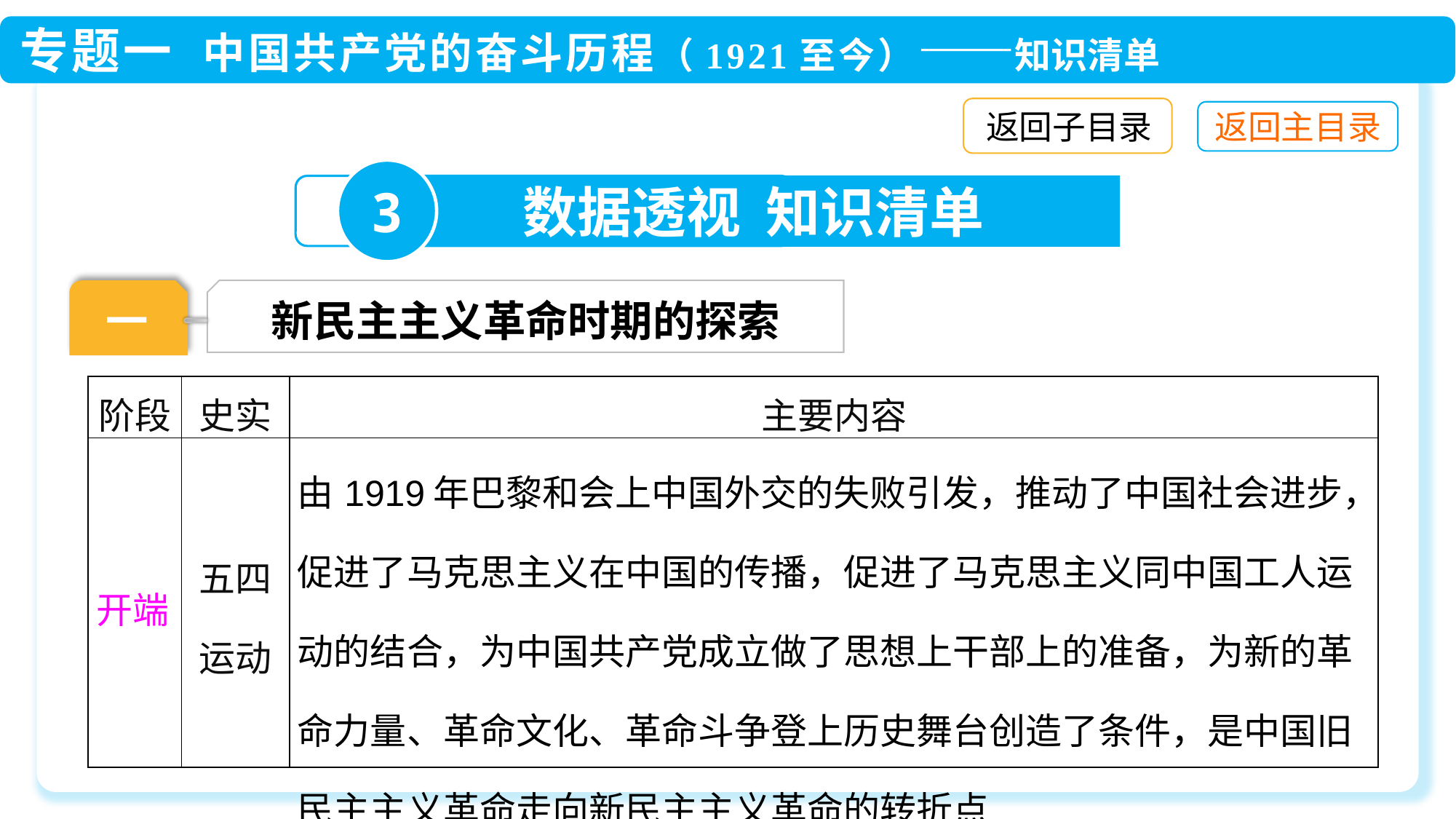

返回子目录
3

数据透视  知识清单
一
新民主主义革命时期的探索

| 阶段 | 史实 | 主要内容 |
| --- | --- | --- |
| 开端 | 五四运动 | 由1919年巴黎和会上中国外交的失败引发，推动了中国社会进步，促进了马克思主义在中国的传播，促进了马克思主义同中国工人运动的结合，为中国共产党成立做了思想上干部上的准备，为新的革命力量、革命文化、革命斗争登上历史舞台创造了条件，是中国旧民主主义革命走向新民主主义革命的转折点 |